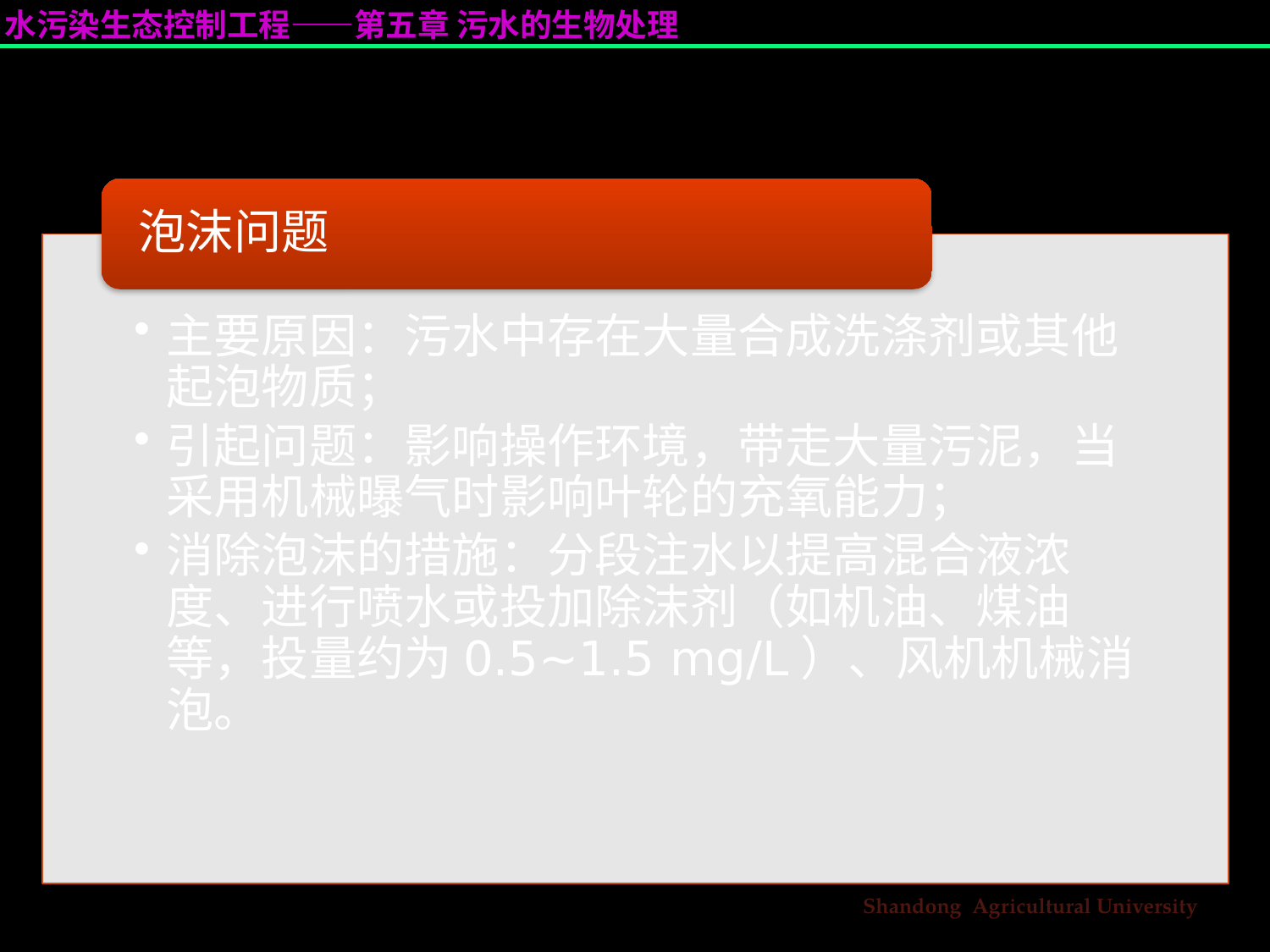

主要原因：污水中存在大量合成洗涤剂或其他起泡物质；
引起问题：影响操作环境，带走大量污泥，当采用机械曝气时影响叶轮的充氧能力；
消除泡沫的措施：分段注水以提高混合液浓度、进行喷水或投加除沫剂（如机油、煤油等，投量约为0.5~1.5 mg/L）、风机机械消泡。
泡沫问题